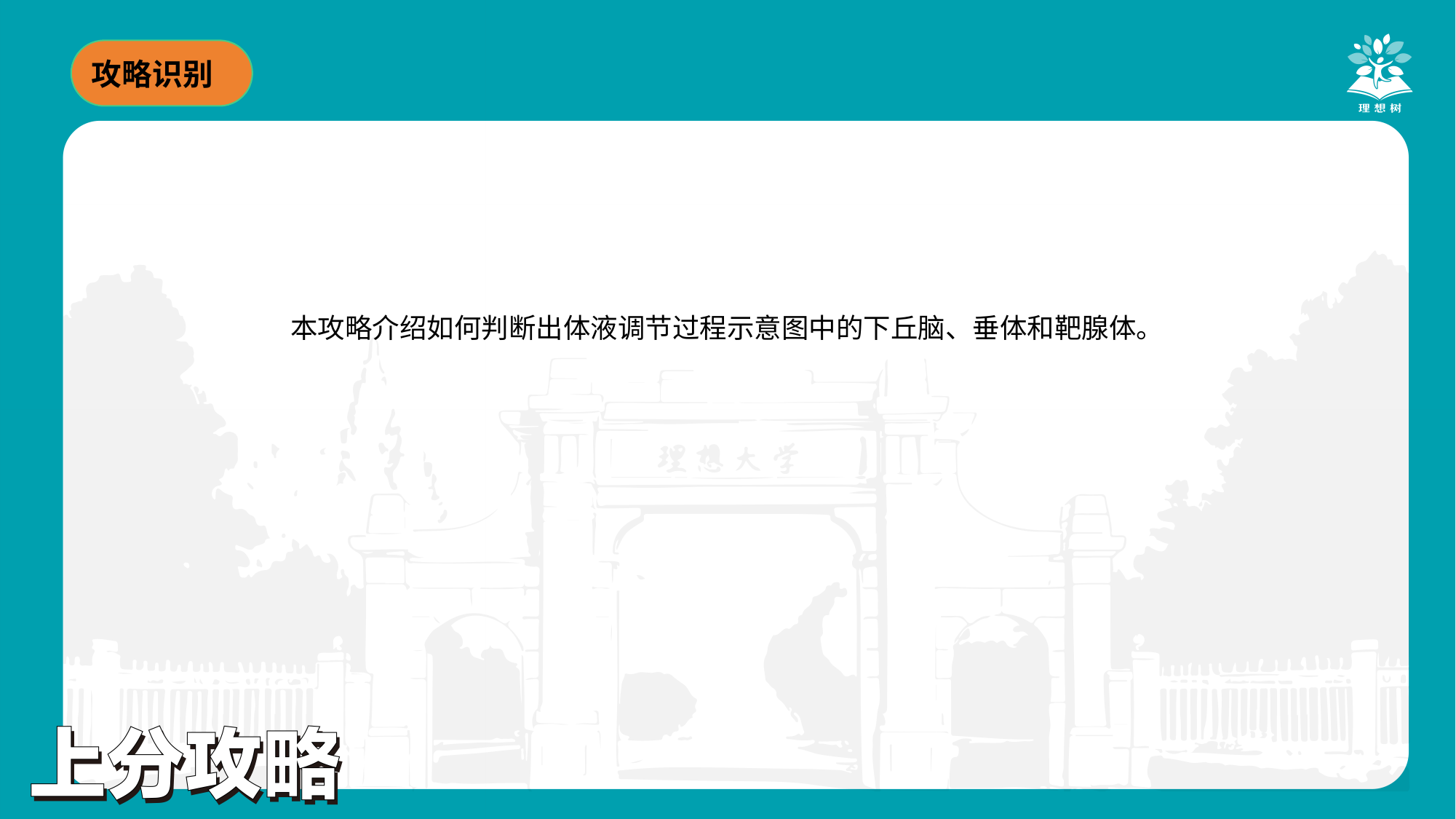

攻略识别
本攻略介绍如何判断出体液调节过程示意图中的下丘脑、垂体和靶腺体。